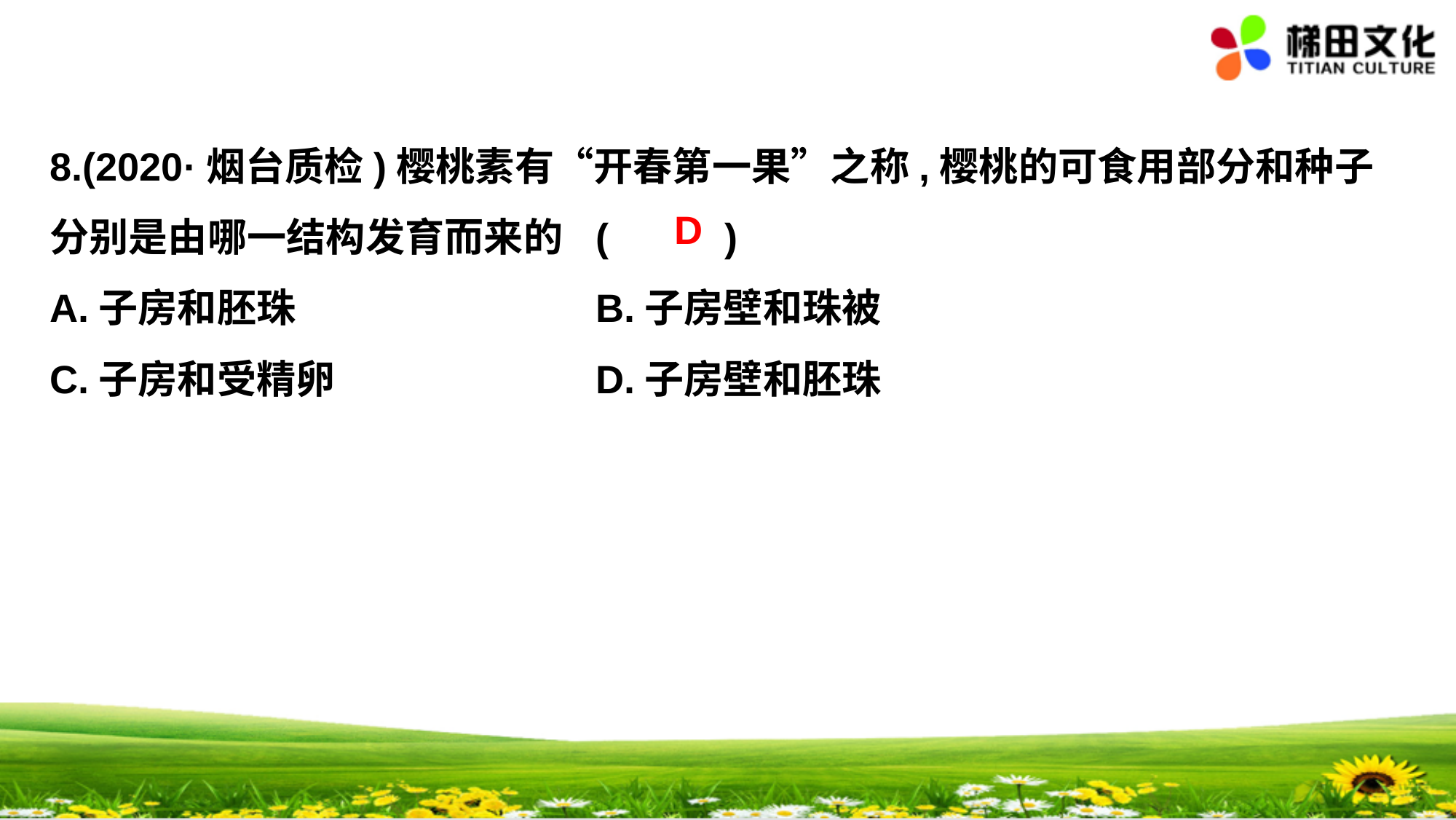

8.(2020·烟台质检)樱桃素有“开春第一果”之称,樱桃的可食用部分和种子
分别是由哪一结构发育而来的	(　  　)
A.子房和胚珠			B.子房壁和珠被
C.子房和受精卵			D.子房壁和胚珠
D